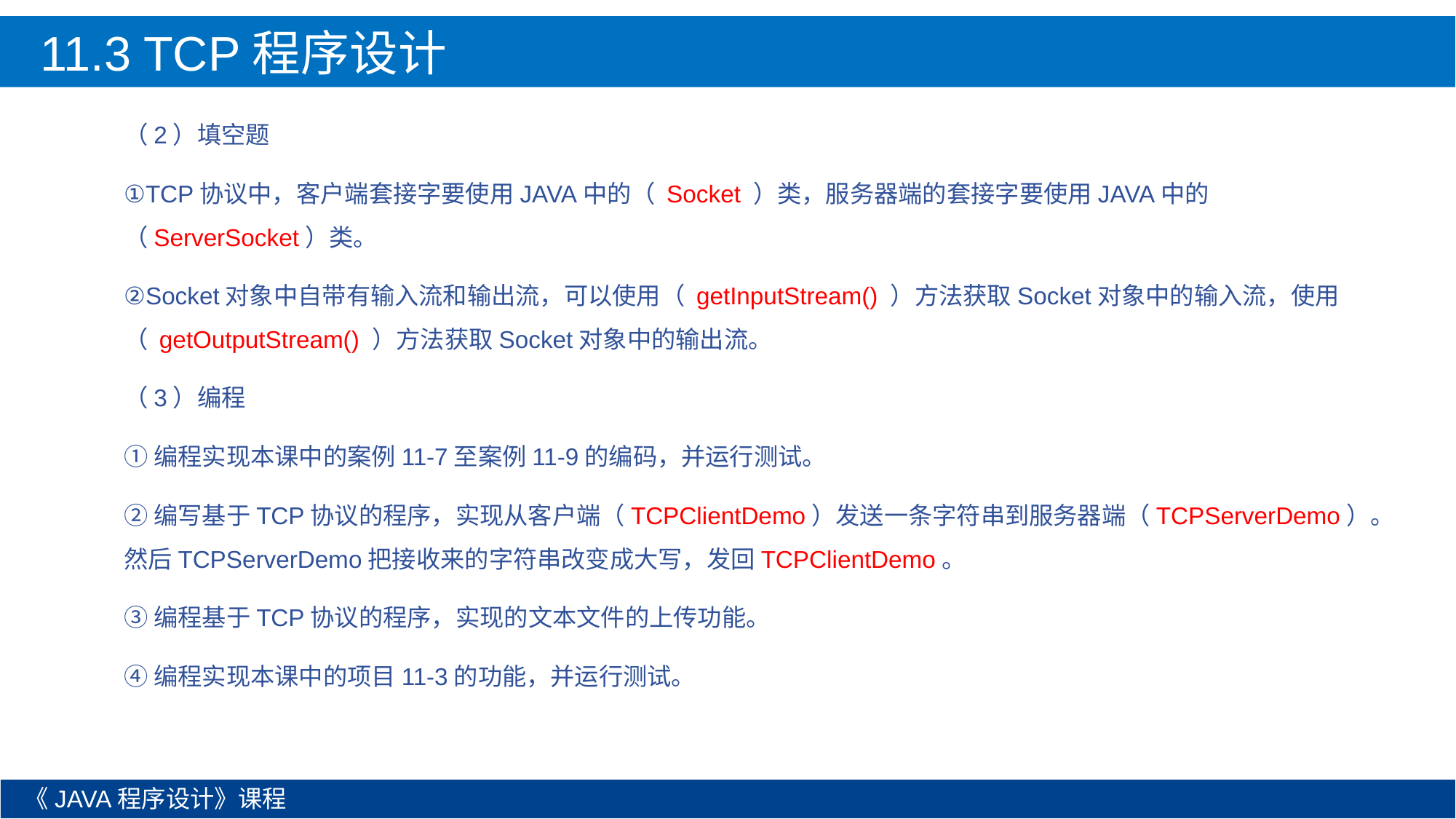

11.3 TCP程序设计
（2）填空题
①TCP协议中，客户端套接字要使用JAVA中的（ Socket ）类，服务器端的套接字要使用JAVA中的（ServerSocket）类。
②Socket对象中自带有输入流和输出流，可以使用（ getInputStream() ）方法获取Socket对象中的输入流，使用（ getOutputStream() ）方法获取Socket对象中的输出流。
（3）编程
①编程实现本课中的案例11-7至案例11-9的编码，并运行测试。
②编写基于TCP协议的程序，实现从客户端（TCPClientDemo）发送一条字符串到服务器端（TCPServerDemo）。然后TCPServerDemo把接收来的字符串改变成大写，发回TCPClientDemo。
③编程基于TCP协议的程序，实现的文本文件的上传功能。
④编程实现本课中的项目11-3的功能，并运行测试。
《JAVA程序设计》课程